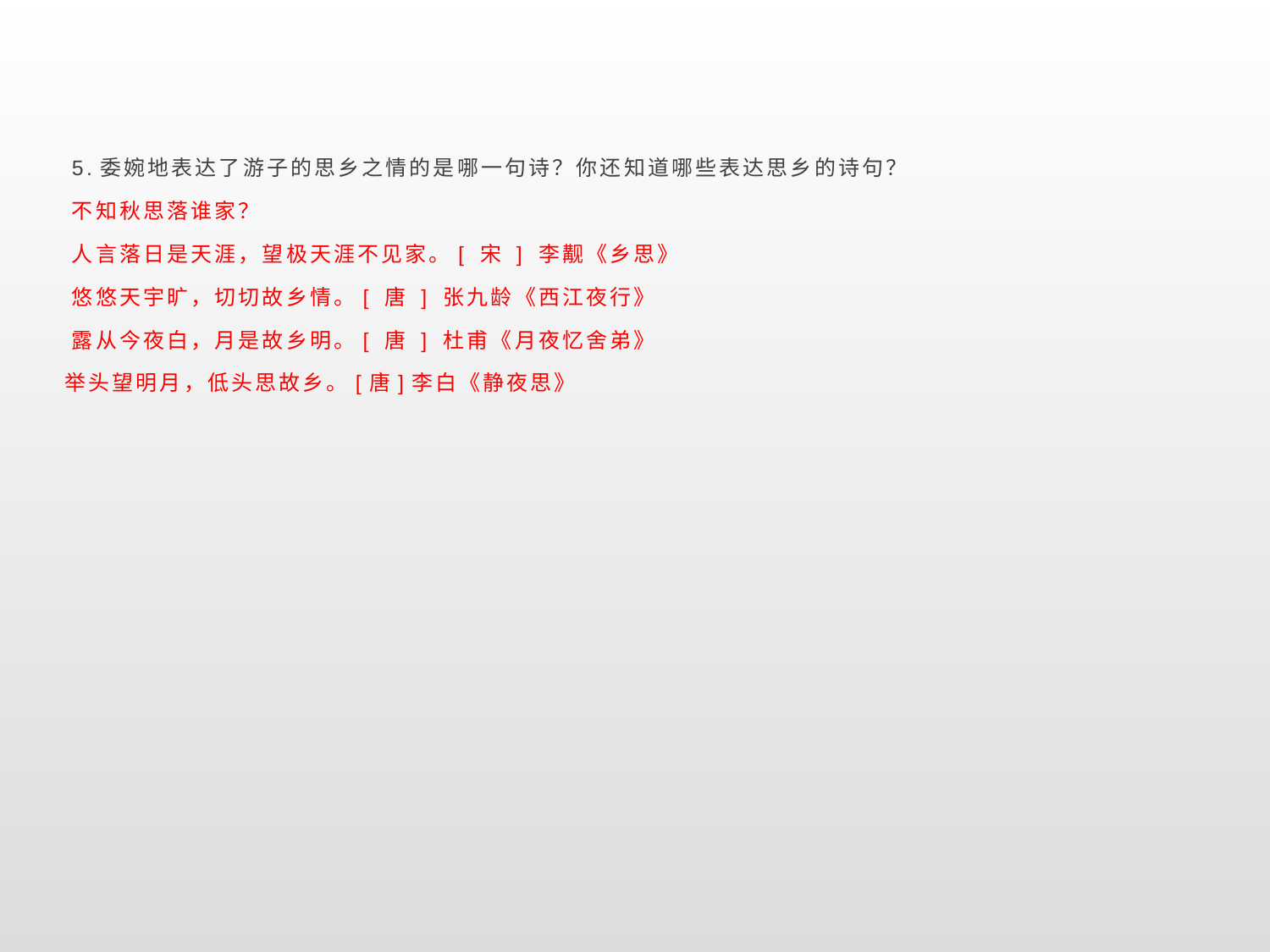

5.委婉地表达了游子的思乡之情的是哪一句诗？你还知道哪些表达思乡的诗句？
    不知秋思落谁家？
    人言落日是天涯，望极天涯不见家。[ 宋 ] 李觏《乡思》
    悠悠天宇旷，切切故乡情。[ 唐 ] 张九龄《西江夜行》
    露从今夜白，月是故乡明。[ 唐 ] 杜甫《月夜忆舍弟》
   举头望明月，低头思故乡。[唐]李白《静夜思》